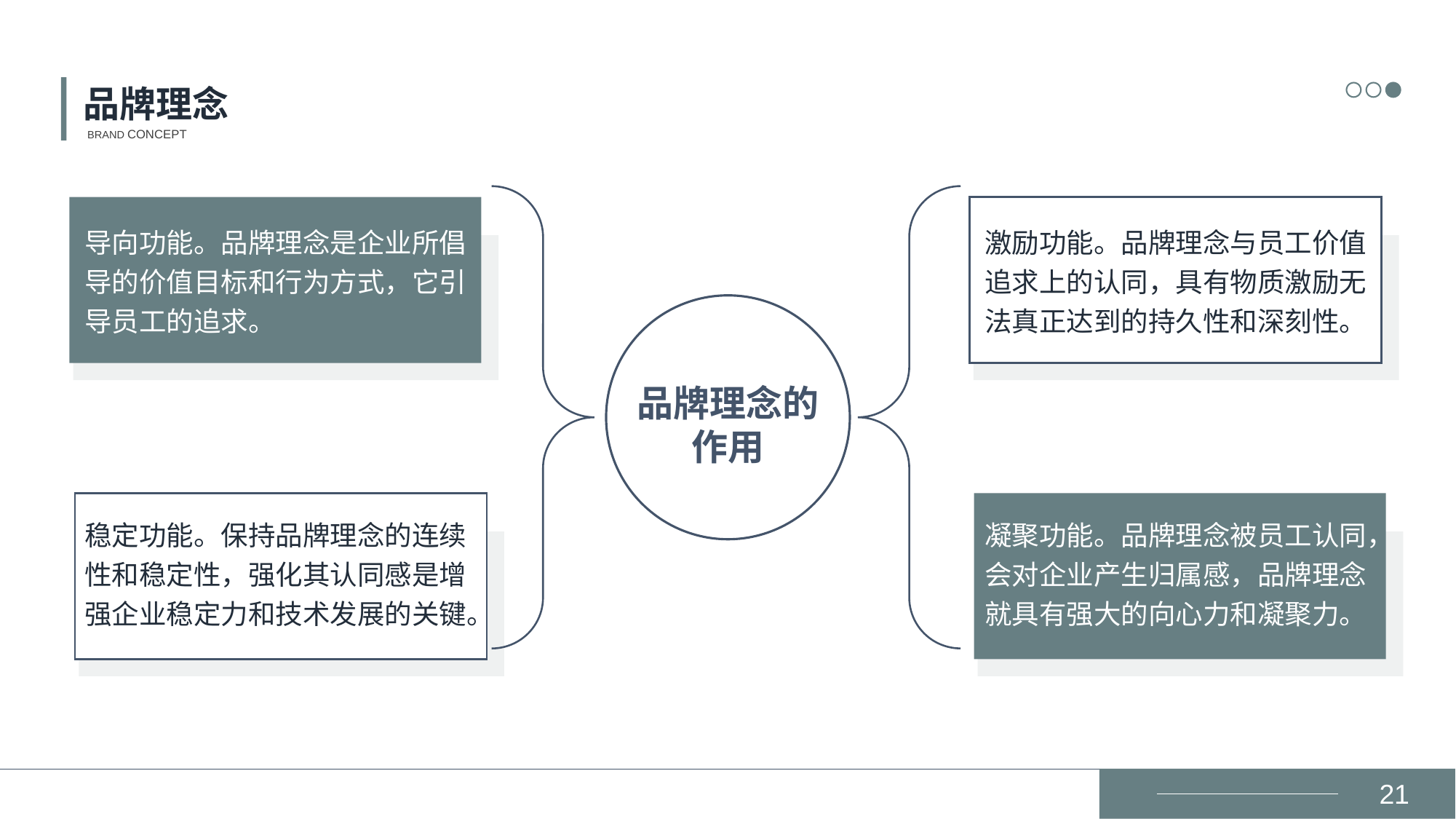

品牌理念
BRAND CONCEPT

导向功能。品牌理念是企业所倡导的价值目标和行为方式，它引导员工的追求。

激励功能。品牌理念与员工价值追求上的认同，具有物质激励无法真正达到的持久性和深刻性。

品牌理念的作用

稳定功能。保持品牌理念的连续性和稳定性，强化其认同感是增强企业稳定力和技术发展的关键。

凝聚功能。品牌理念被员工认同，会对企业产生归属感，品牌理念就具有强大的向心力和凝聚力。
21